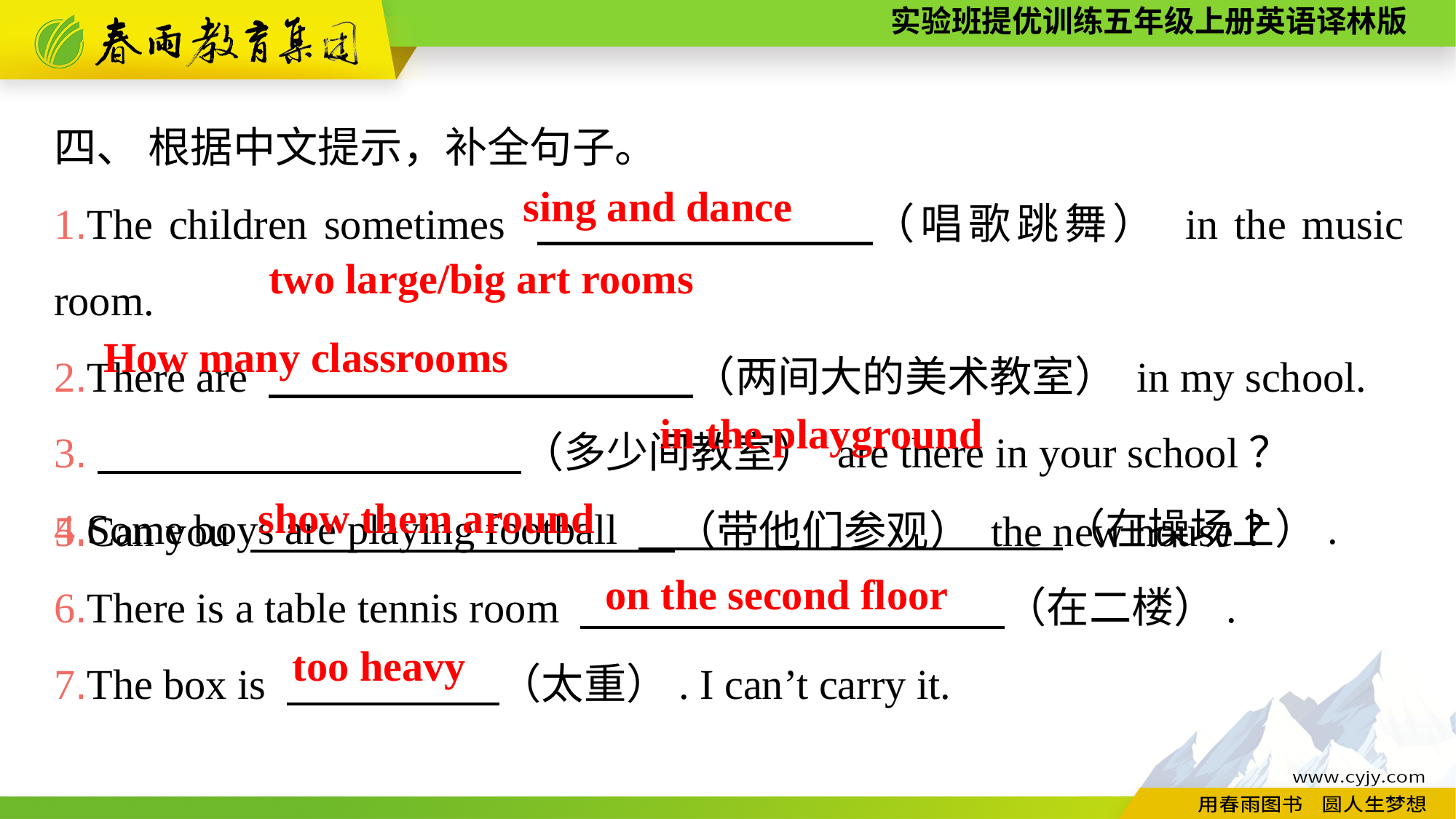

四、 根据中文提示，补全句子。
1.The children sometimes 　　　　　　　（唱歌跳舞） in the music room.
2.There are 　　　　　　　　　　（两间大的美术教室） in my school.
3.　　　　　　　　　　（多少间教室） are there in your school？
4.Some boys are playing football 　　　　　　　　　　（在操场上）.
sing and dance
two large/big art rooms
How many classrooms
in the playground
5.Can you 　　　　　　　　　　（带他们参观） the new house？
6.There is a table tennis room 　　　　　　　　　　（在二楼）.
7.The box is 　　　　　（太重）. I can’t carry it.
show them around
on the second floor
too heavy